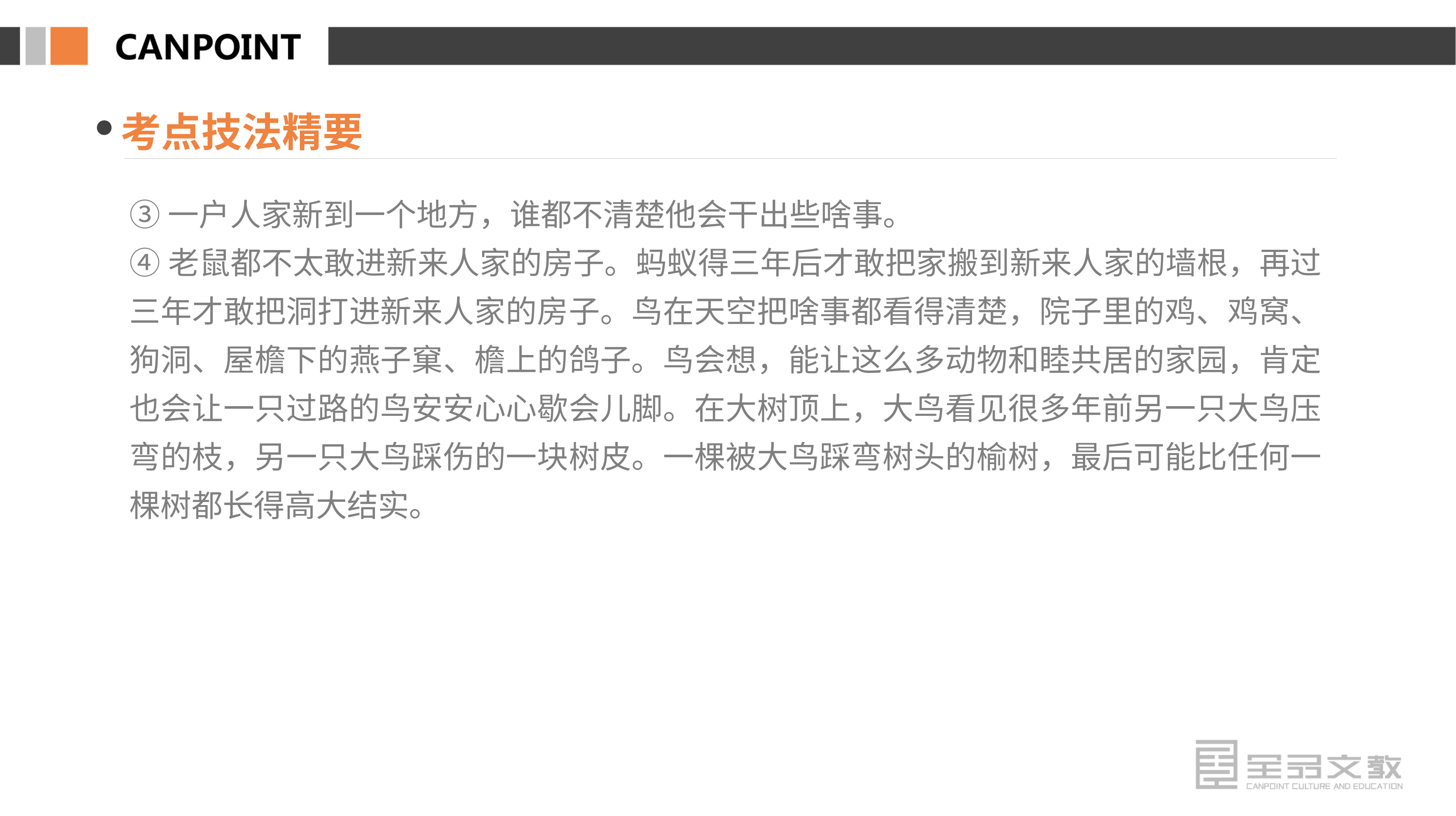

考点技法精要

③一户人家新到一个地方，谁都不清楚他会干出些啥事。
④老鼠都不太敢进新来人家的房子。蚂蚁得三年后才敢把家搬到新来人家的墙根，再过三年才敢把洞打进新来人家的房子。鸟在天空把啥事都看得清楚，院子里的鸡、鸡窝、狗洞、屋檐下的燕子窠、檐上的鸽子。鸟会想，能让这么多动物和睦共居的家园，肯定也会让一只过路的鸟安安心心歇会儿脚。在大树顶上，大鸟看见很多年前另一只大鸟压弯的枝，另一只大鸟踩伤的一块树皮。一棵被大鸟踩弯树头的榆树，最后可能比任何一棵树都长得高大结实。